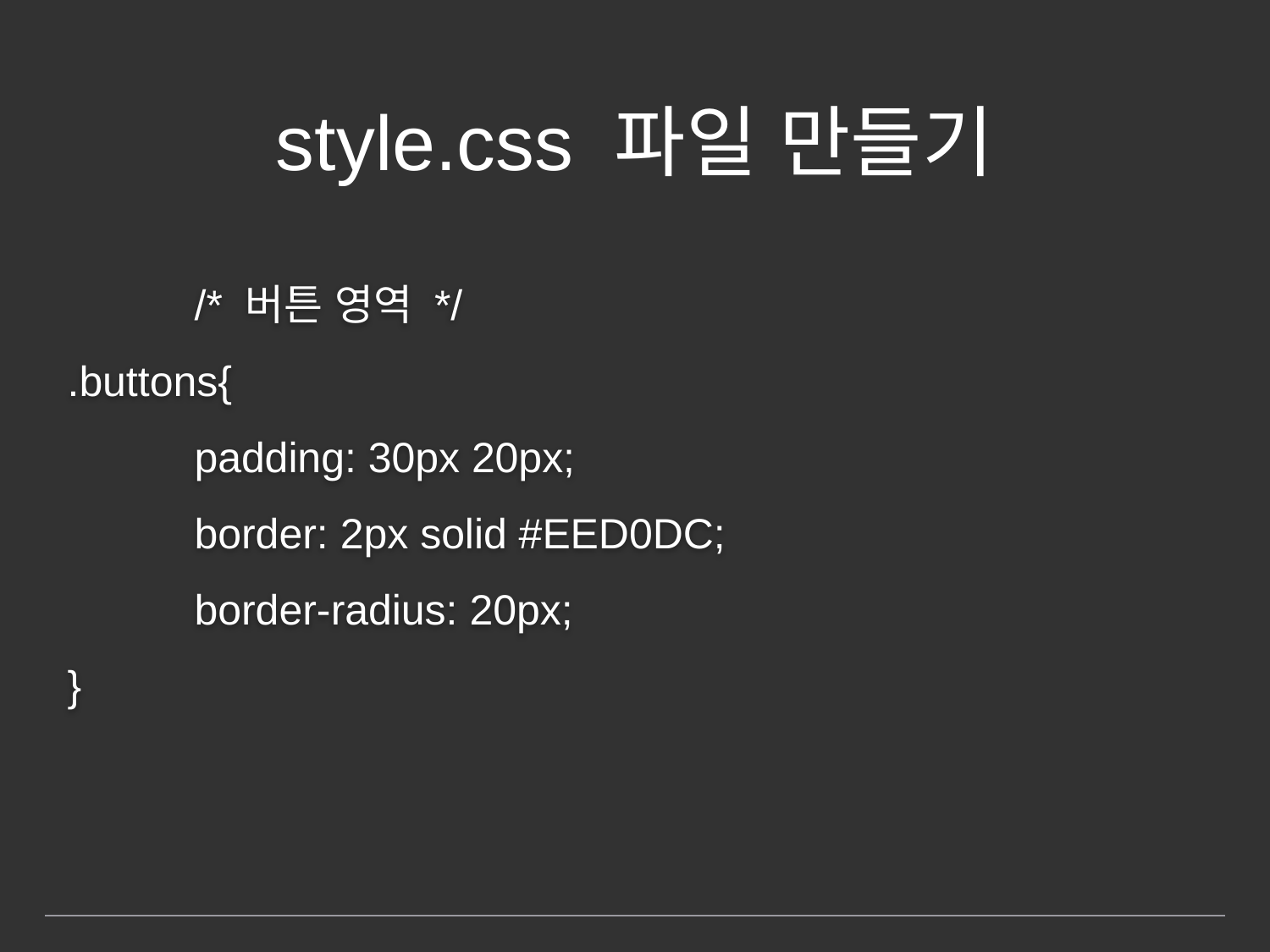

# style.css 파일 만들기
 	/* 버튼 영역 */
.buttons{
	padding: 30px 20px;
	border: 2px solid #EED0DC;
	border-radius: 20px;
}